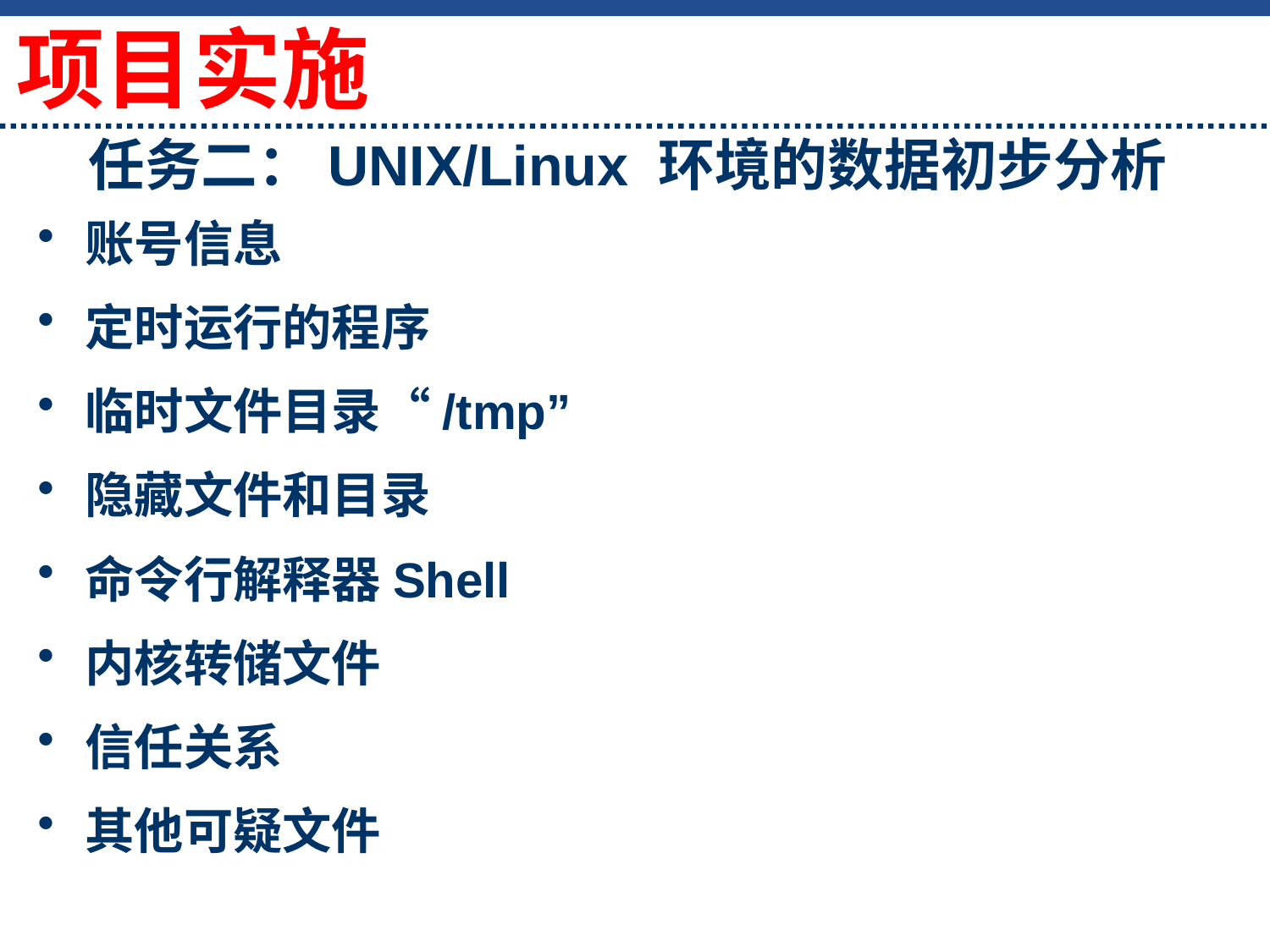

项目实施
# 任务二：UNIX/Linux 环境的数据初步分析
账号信息
定时运行的程序
临时文件目录“/tmp”
隐藏文件和目录
命令行解释器Shell
内核转储文件
信任关系
其他可疑文件